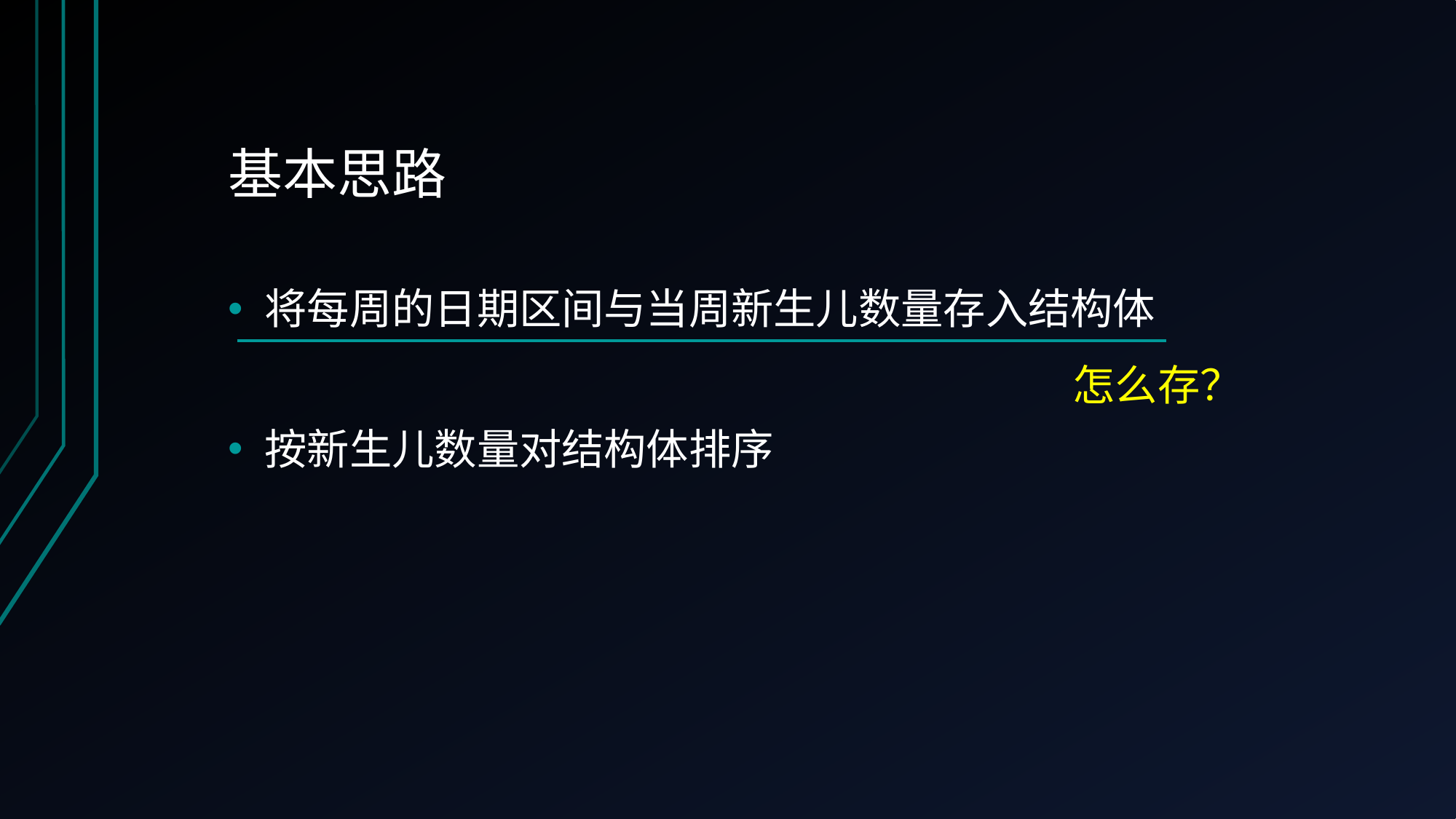

# 基本思路
将每周的日期区间与当周新生儿数量存入结构体

按新生儿数量对结构体排序
怎么存？